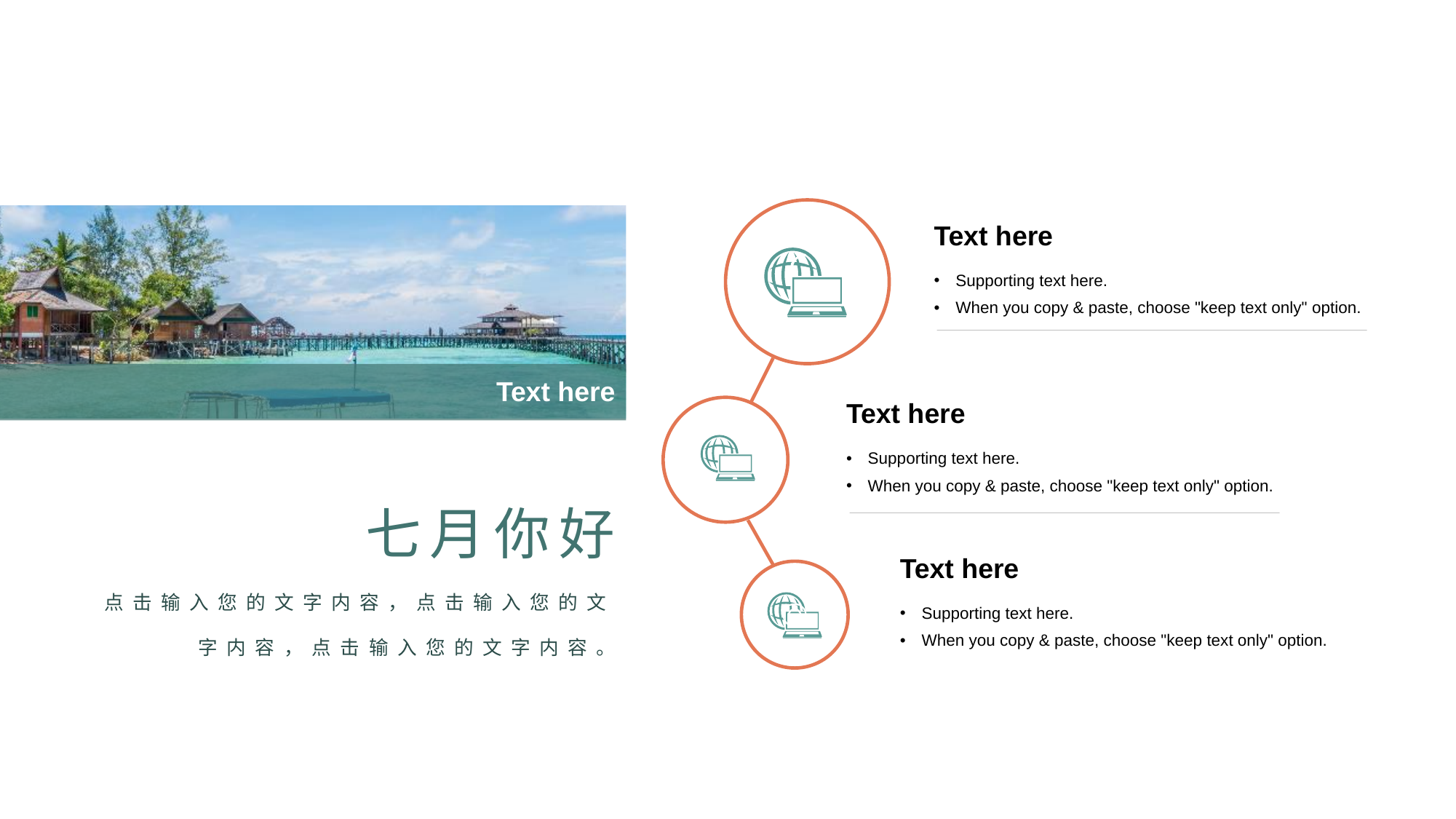

Text here
Text here
Supporting text here.
When you copy & paste, choose "keep text only" option.
Text here
Supporting text here.
When you copy & paste, choose "keep text only" option.
七月你好
点击输入您的文字内容，点击输入您的文字内容，点击输入您的文字内容。
Text here
Supporting text here.
When you copy & paste, choose "keep text only" option.